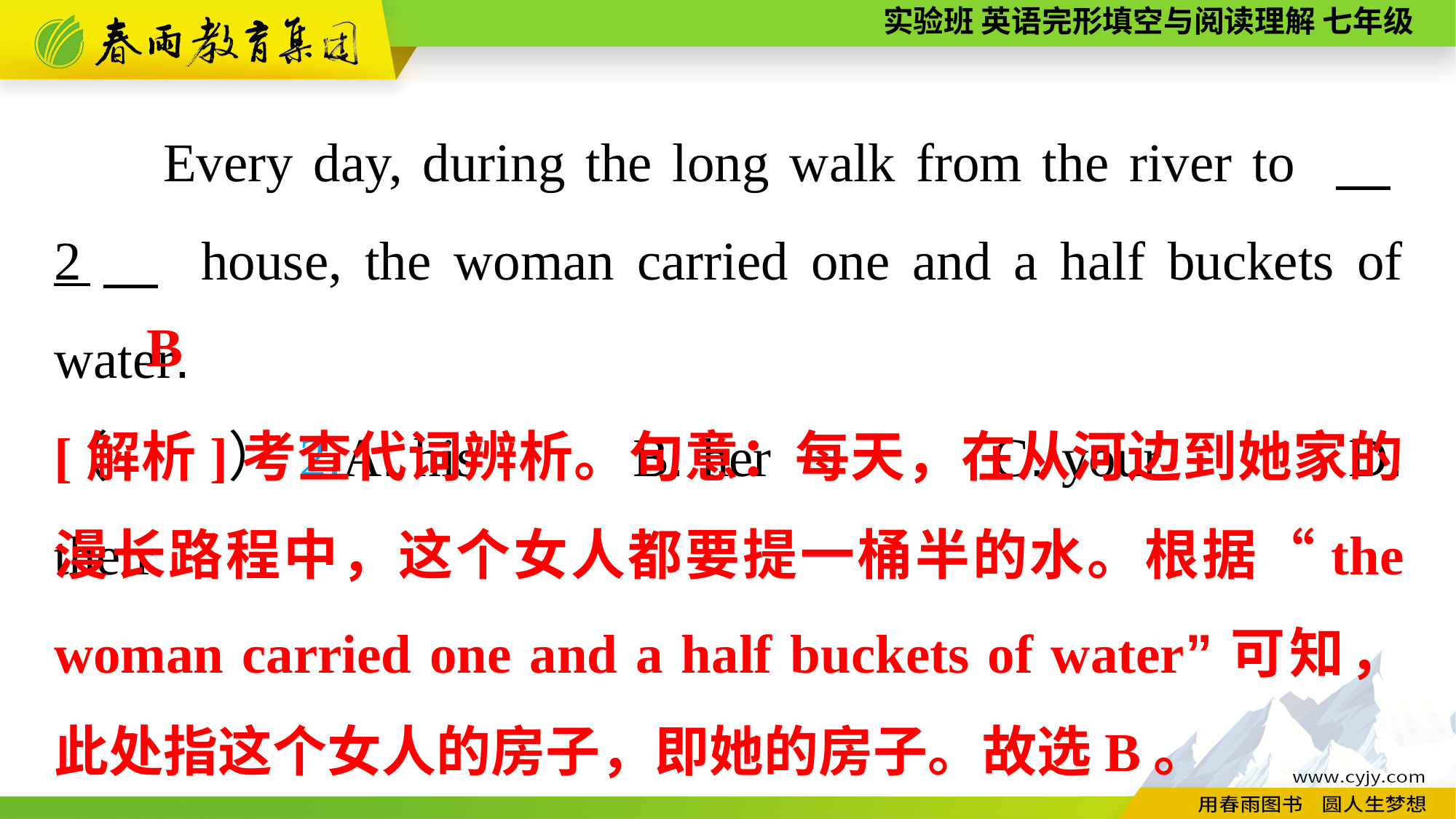

Every day, during the long walk from the river to 　2　 house, the woman carried one and a half buckets of water.
（　　）2.A. his         B. her	       C. your	       D. their
B
[解析]考查代词辨析。句意：每天，在从河边到她家的漫长路程中，这个女人都要提一桶半的水。根据“the woman carried one and a half buckets of water”可知，此处指这个女人的房子，即她的房子。故选B。